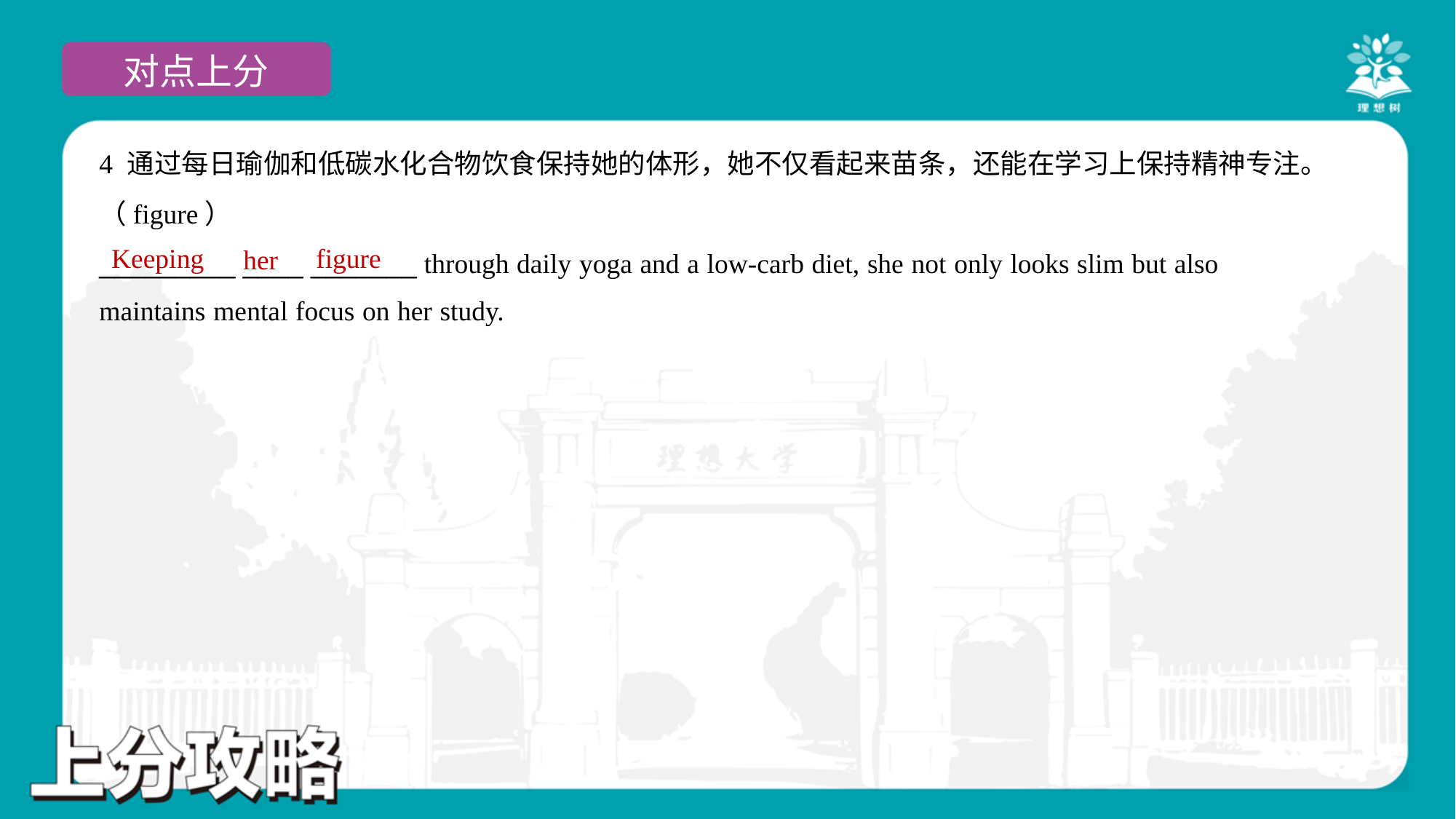

4 通过每日瑜伽和低碳水化合物饮食保持她的体形，她不仅看起来苗条，还能在学习上保持精神专注。
（figure）
_________ ____ _______ through daily yoga and a low-carb diet, she not only looks slim but also
maintains mental focus on her study.
Keeping
figure
her